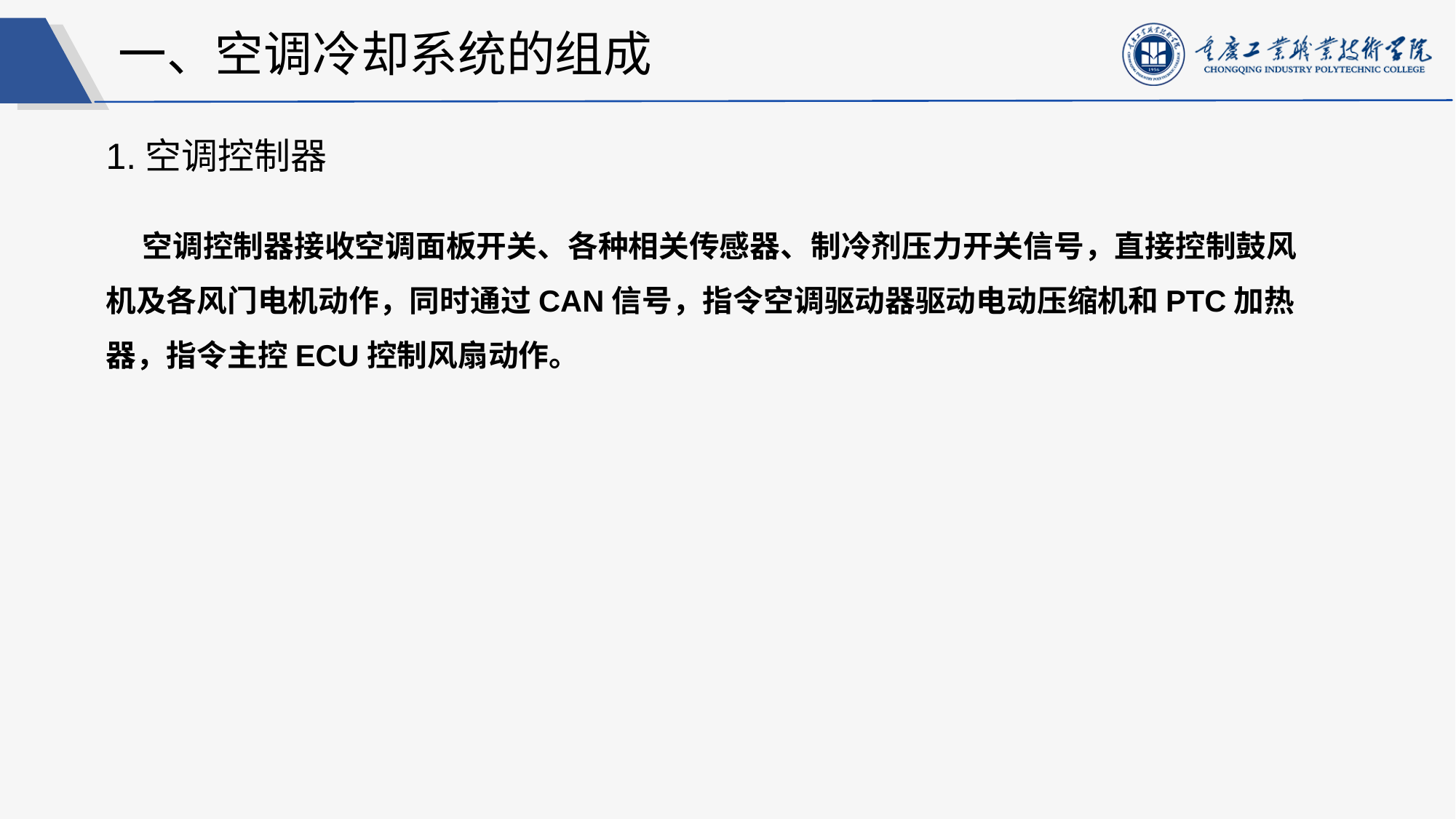

一、空调冷却系统的组成
1.空调控制器
空调控制器接收空调面板开关、各种相关传感器、制冷剂压力开关信号，直接控制鼓风机及各风门电机动作，同时通过CAN信号，指令空调驱动器驱动电动压缩机和PTC加热器，指令主控ECU控制风扇动作。